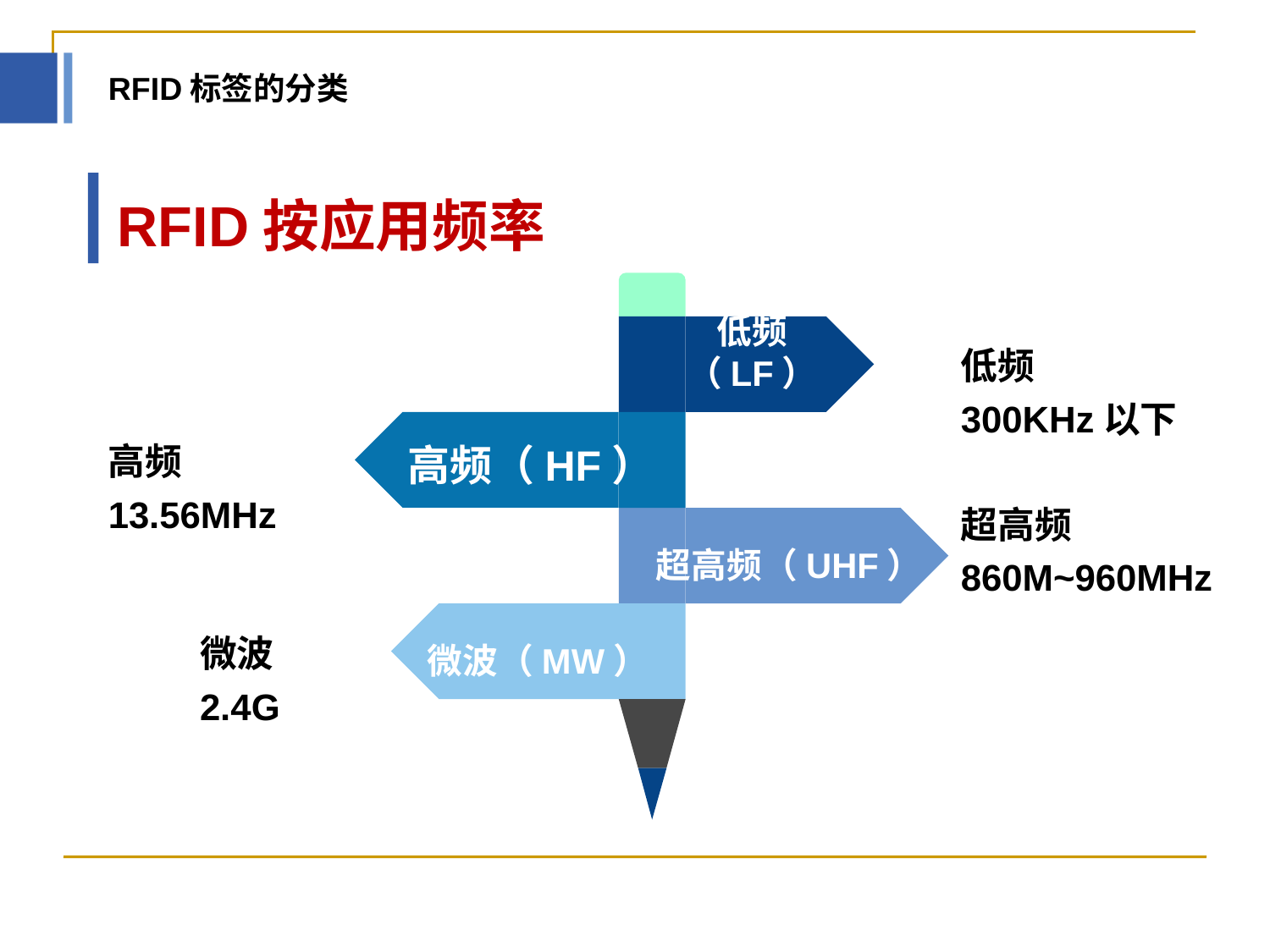

RFID标签的分类

RFID按应用频率

低频（LF）
低频
300KHz以下

高频（HF）
高频13.56MHz
超高频860M~960MHz

超高频（UHF）

微波（MW）
微波2.4G